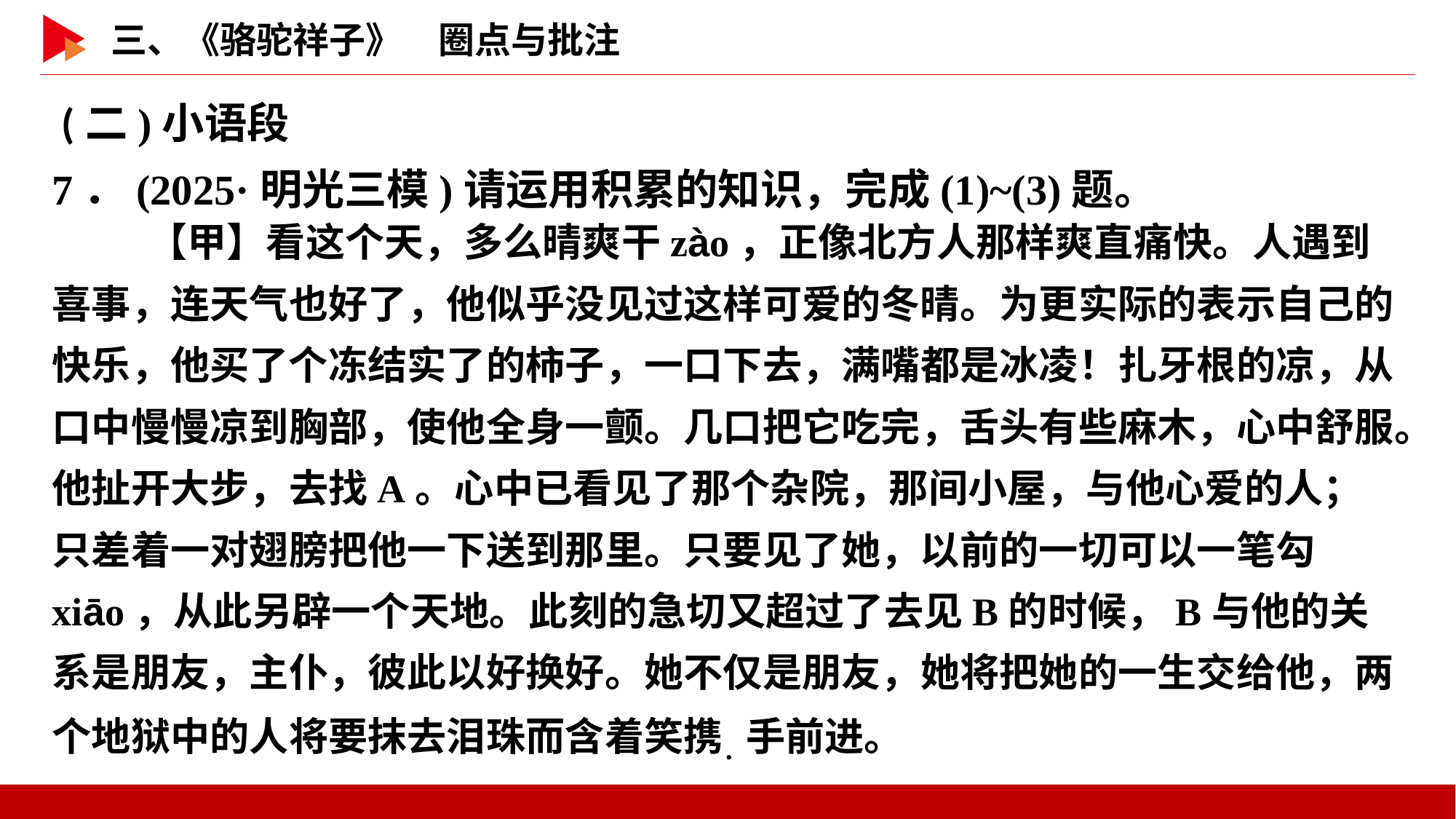

(二)小语段
7．(2025·明光三模)请运用积累的知识，完成(1)~(3)题。
【甲】看这个天，多么晴爽干zào，正像北方人那样爽直痛快。人遇到喜事，连天气也好了，他似乎没见过这样可爱的冬晴。为更实际的表示自己的快乐，他买了个冻结实了的柿子，一口下去，满嘴都是冰凌！扎牙根的凉，从口中慢慢凉到胸部，使他全身一颤。几口把它吃完，舌头有些麻木，心中舒服。他扯开大步，去找A。心中已看见了那个杂院，那间小屋，与他心爱的人；只差着一对翅膀把他一下送到那里。只要见了她，以前的一切可以一笔勾xiāo，从此另辟一个天地。此刻的急切又超过了去见B的时候，B与他的关系是朋友，主仆，彼此以好换好。她不仅是朋友，她将把她的一生交给他，两个地狱中的人将要抹去泪珠而含着笑携．手前进。